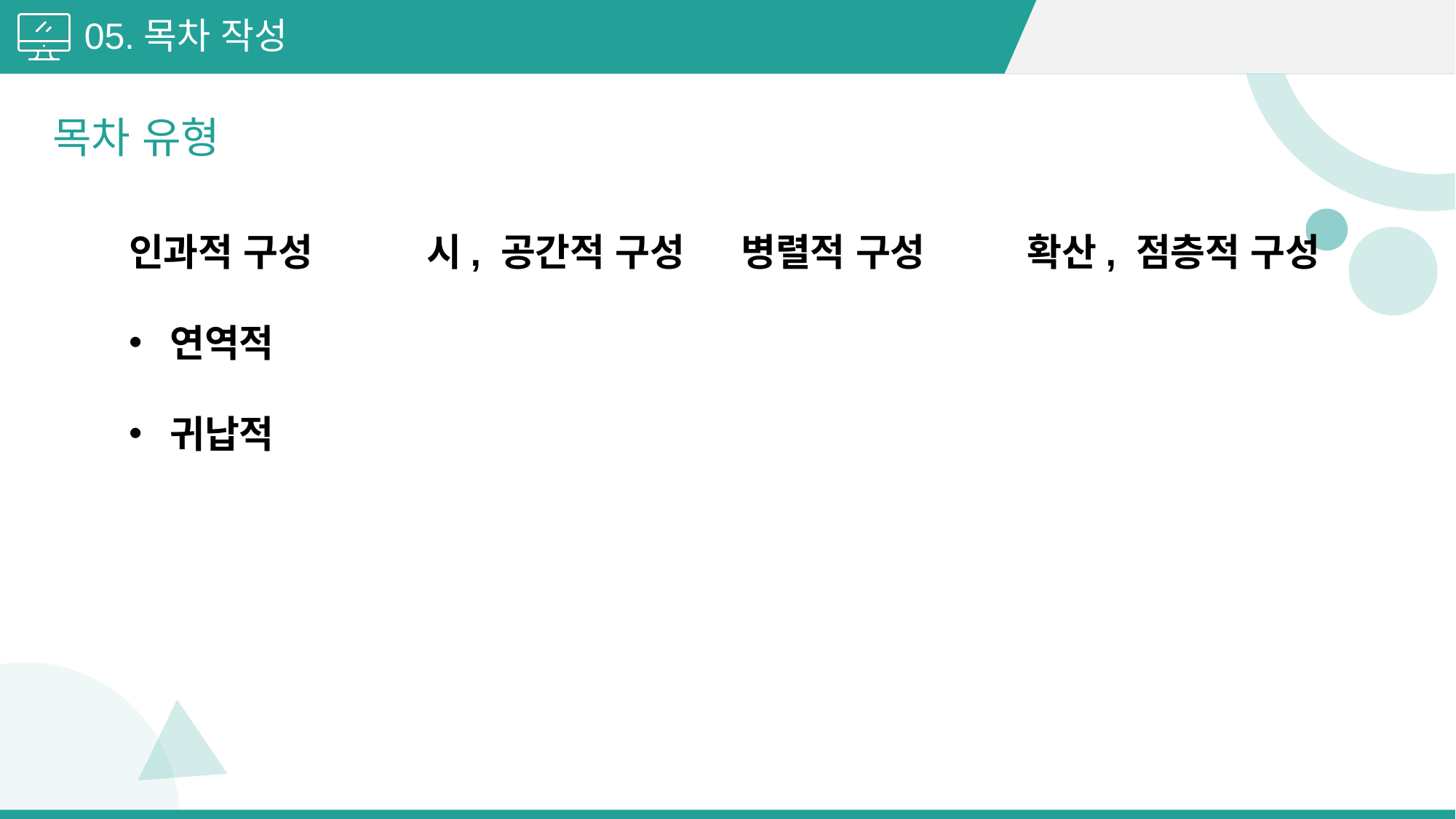

05.목차 작성
목차 유형

인과적 구성
연역적
귀납적
시, 공간적 구성
병렬적 구성
확산, 점층적 구성